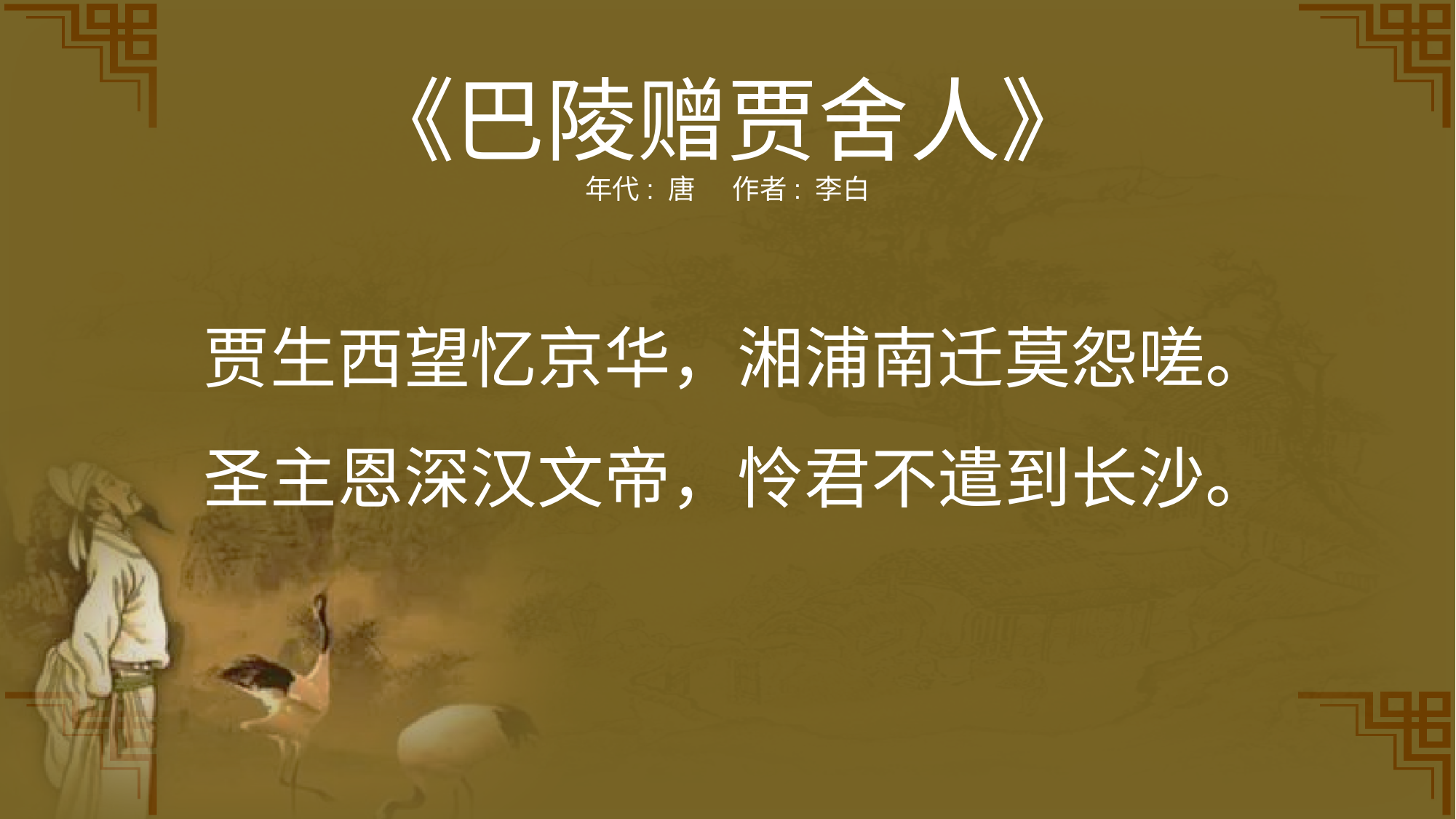

《巴陵赠贾舍人》
年代: 唐      作者: 李白
贾生西望忆京华，湘浦南迁莫怨嗟。
圣主恩深汉文帝，怜君不遣到长沙。
.